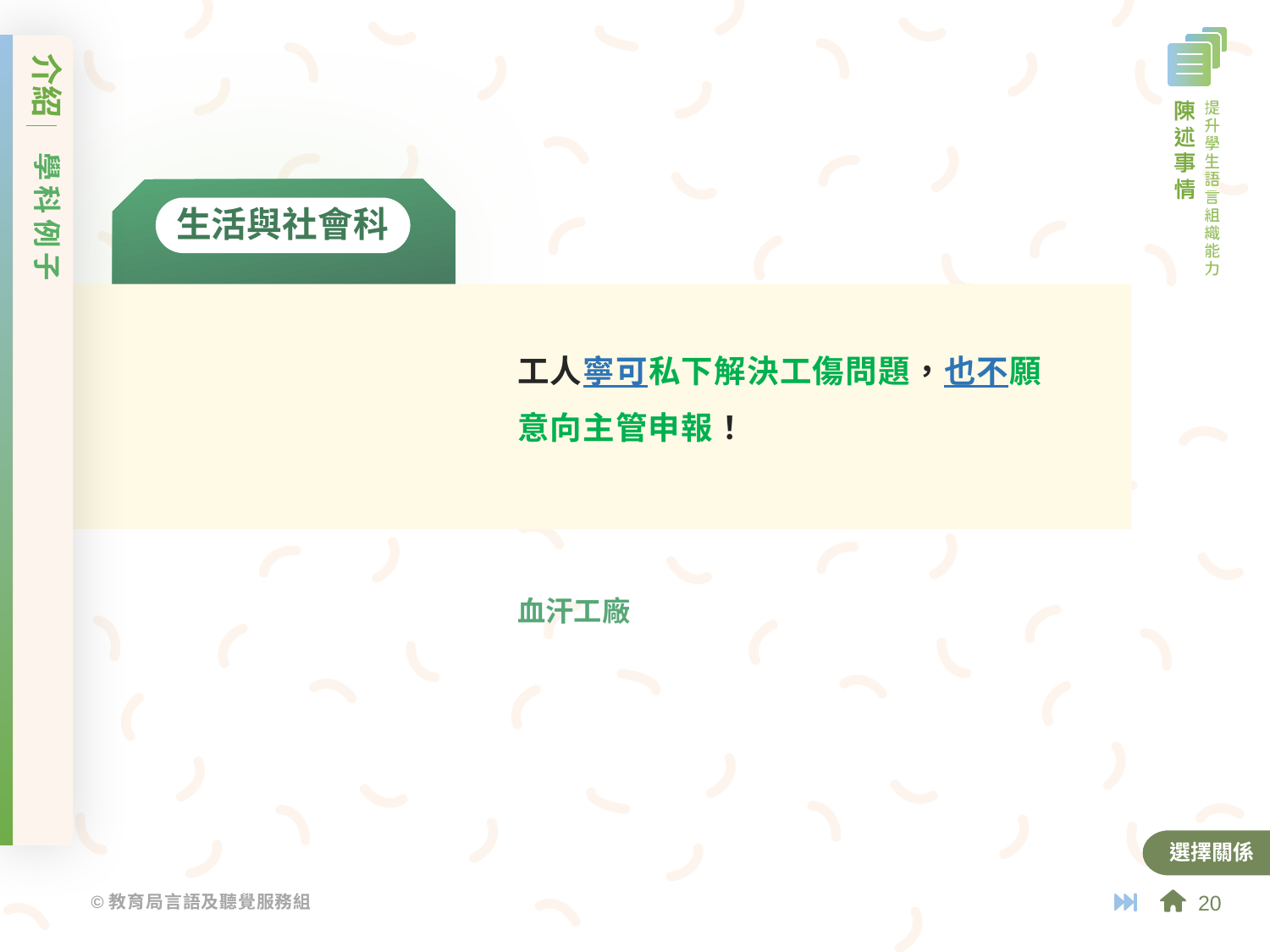

介紹
學科例子

生活與社會科

工人寧可私下解決工傷問題，也不願意向主管申報！
血汗工廠

選擇關係
20